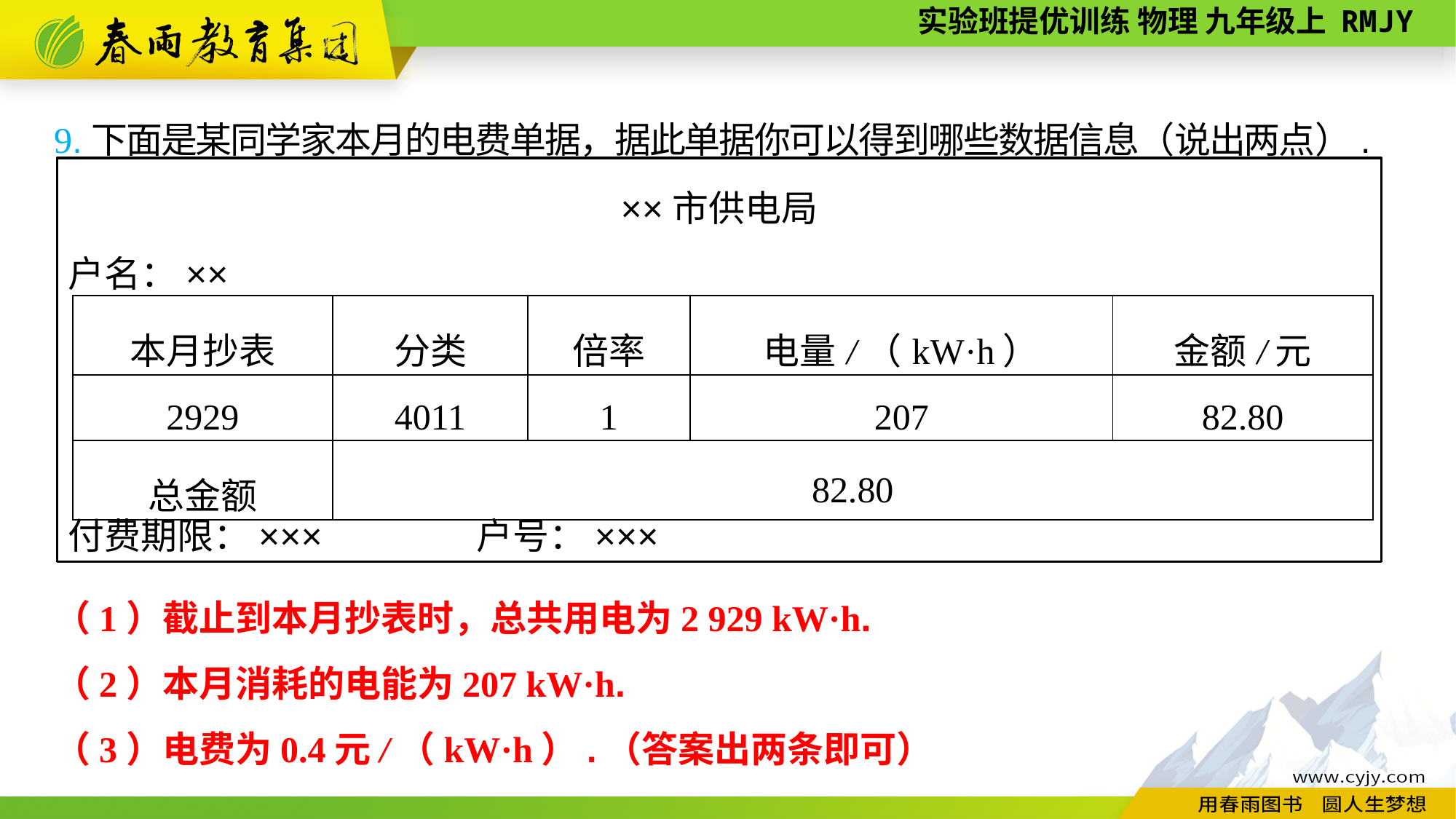

9.下面是某同学家本月的电费单据，据此单据你可以得到哪些数据信息（说出两点）.
××市供电局
户名：××

付费期限：×××　　　　户号：×××
| 本月抄表 | 分类 | 倍率 | 电量/（kW·h） | 金额/元 |
| --- | --- | --- | --- | --- |
| 2929 | 4011 | 1 | 207 | 82.80 |
| 总金额 | 82.80 |  |  |  |
（1）截止到本月抄表时，总共用电为2 929 kW·h.
（2）本月消耗的电能为207 kW·h.
（3）电费为0.4元/（kW·h）.（答案出两条即可）